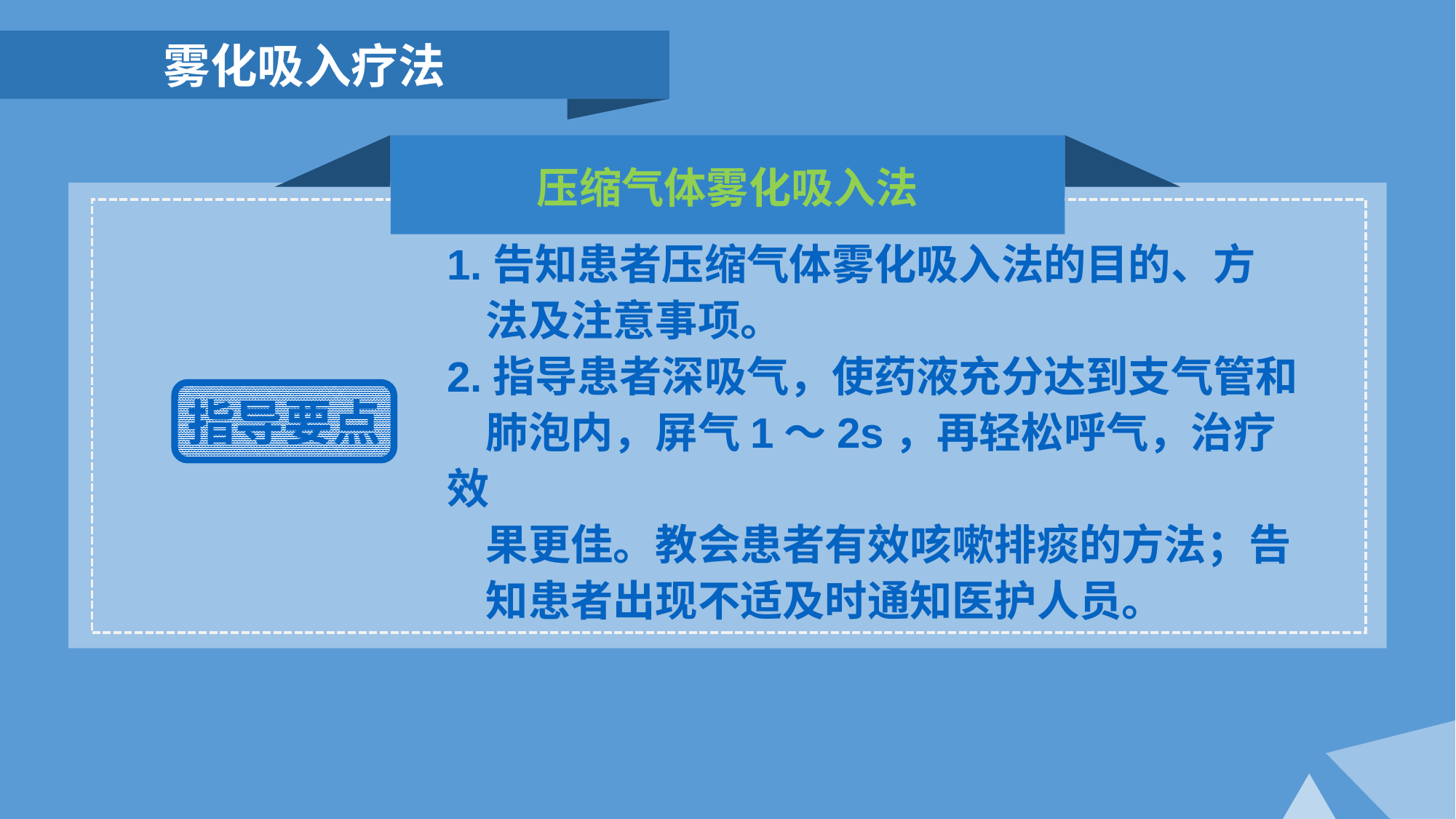

雾化吸入疗法

压缩气体雾化吸入法

1.告知患者压缩气体雾化吸入法的目的、方
   法及注意事项。
2.指导患者深吸气，使药液充分达到支气管和
   肺泡内，屏气1～2s，再轻松呼气，治疗效
   果更佳。教会患者有效咳嗽排痰的方法；告
   知患者出现不适及时通知医护人员。
指导要点